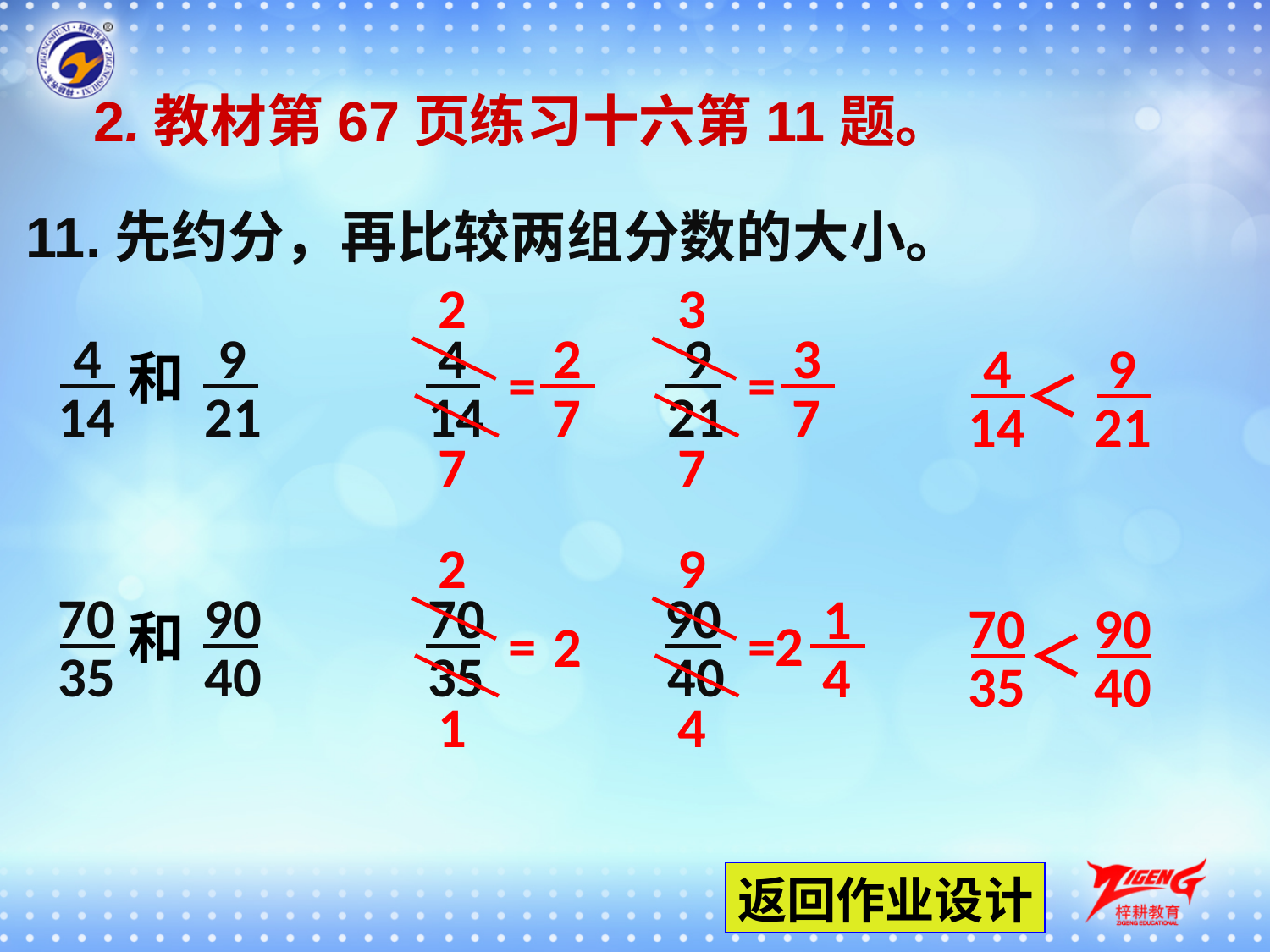

2.教材第67页练习十六第11题。
11.先约分，再比较两组分数的大小。
2
3
4
9
4
9
2
3
4
9
和
=
=
＜
14
21
14
21
7
7
14
21
7
7
2
9
70
90
70
90
1
70
90
和
2
=
=
2
＜
35
40
35
40
4
35
40
1
4

返回作业设计